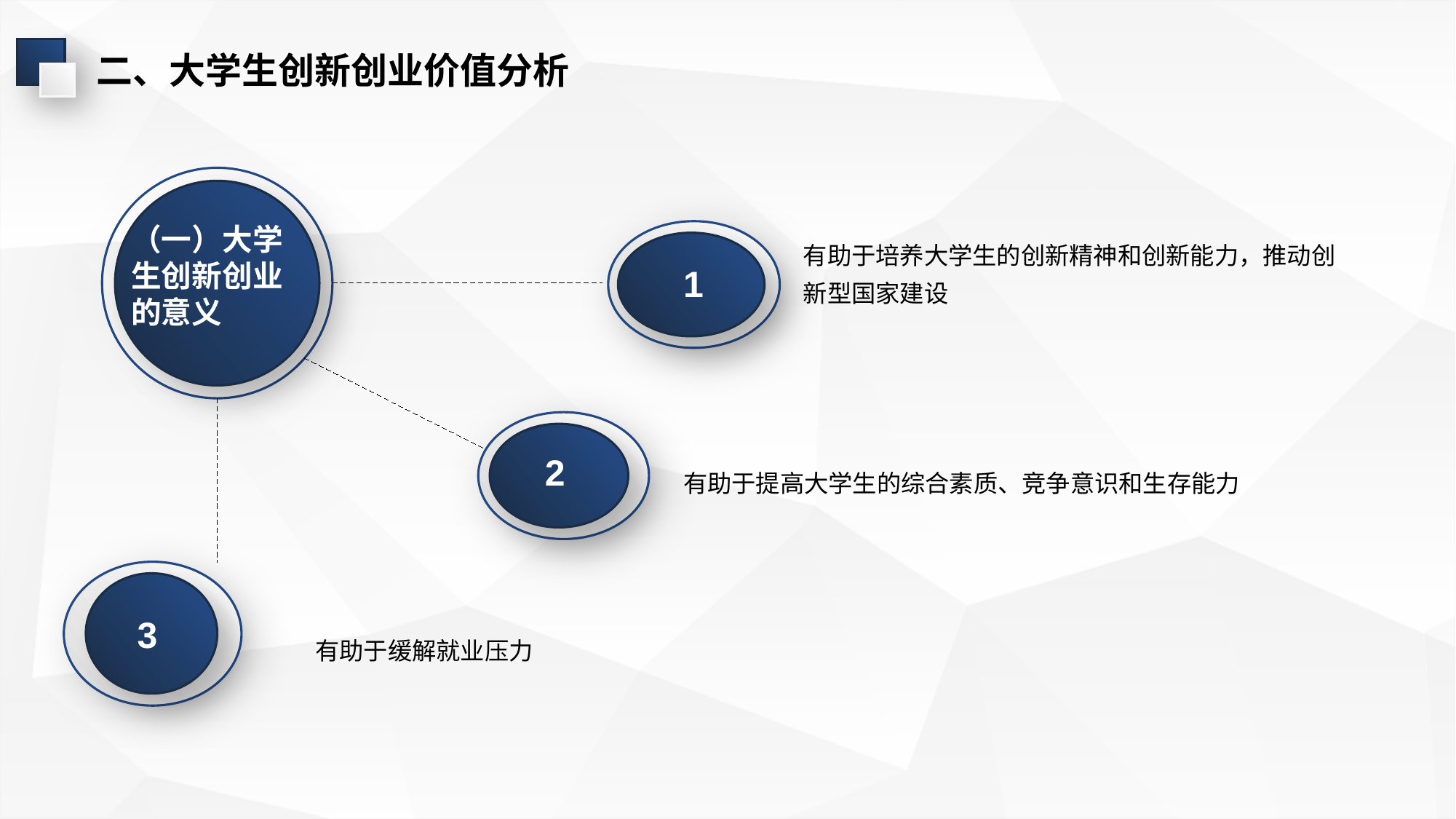

二、大学生创新创业价值分析

（一）大学生创新创业的意义

有助于培养大学生的创新精神和创新能力，推动创新型国家建设

1

2
有助于提高大学生的综合素质、竞争意识和生存能力

3
有助于缓解就业压力